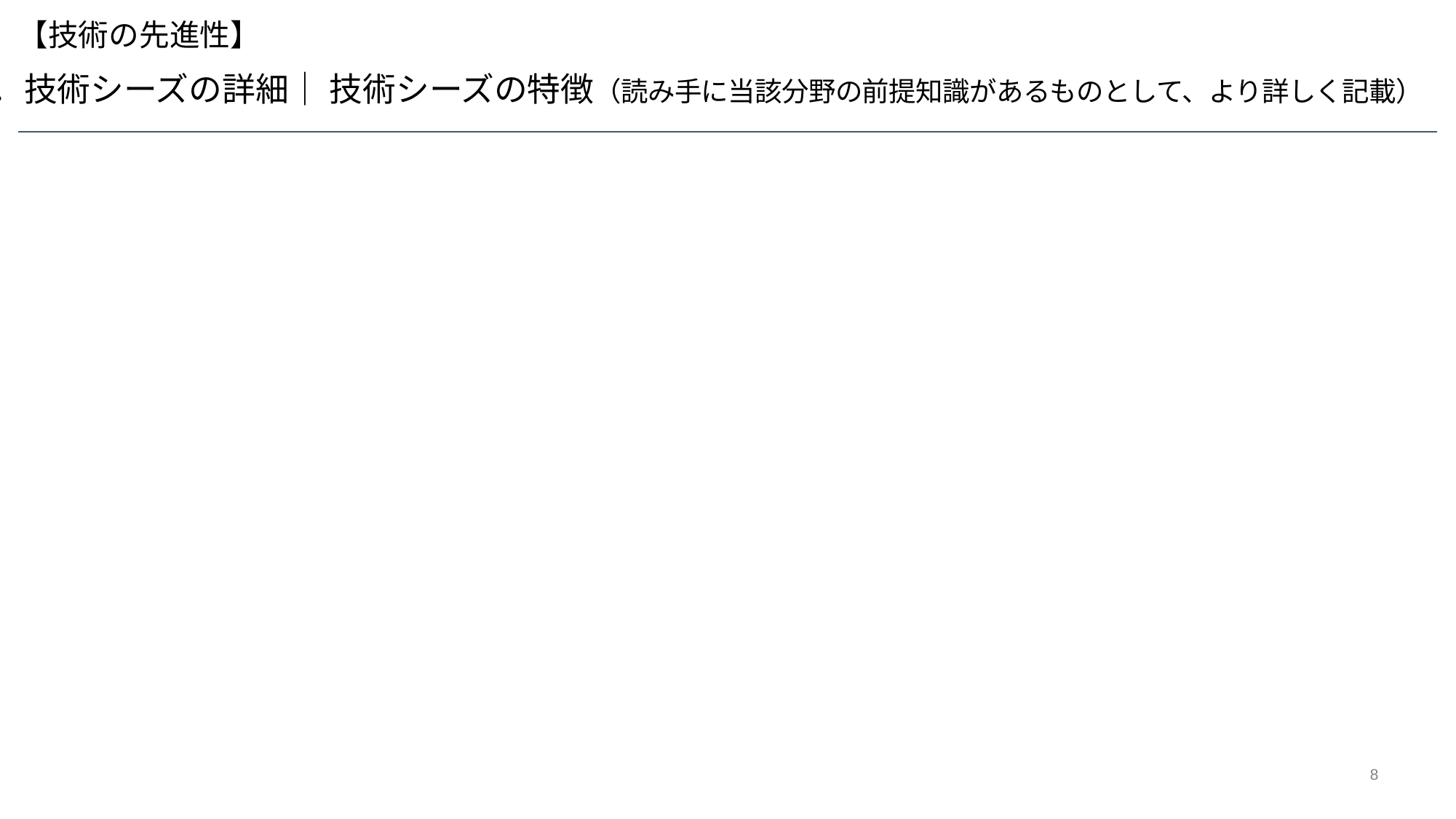

【技術の先進性】
４．技術シーズの詳細｜ 技術シーズの特徴（読み手に当該分野の前提知識があるものとして、より詳しく記載）